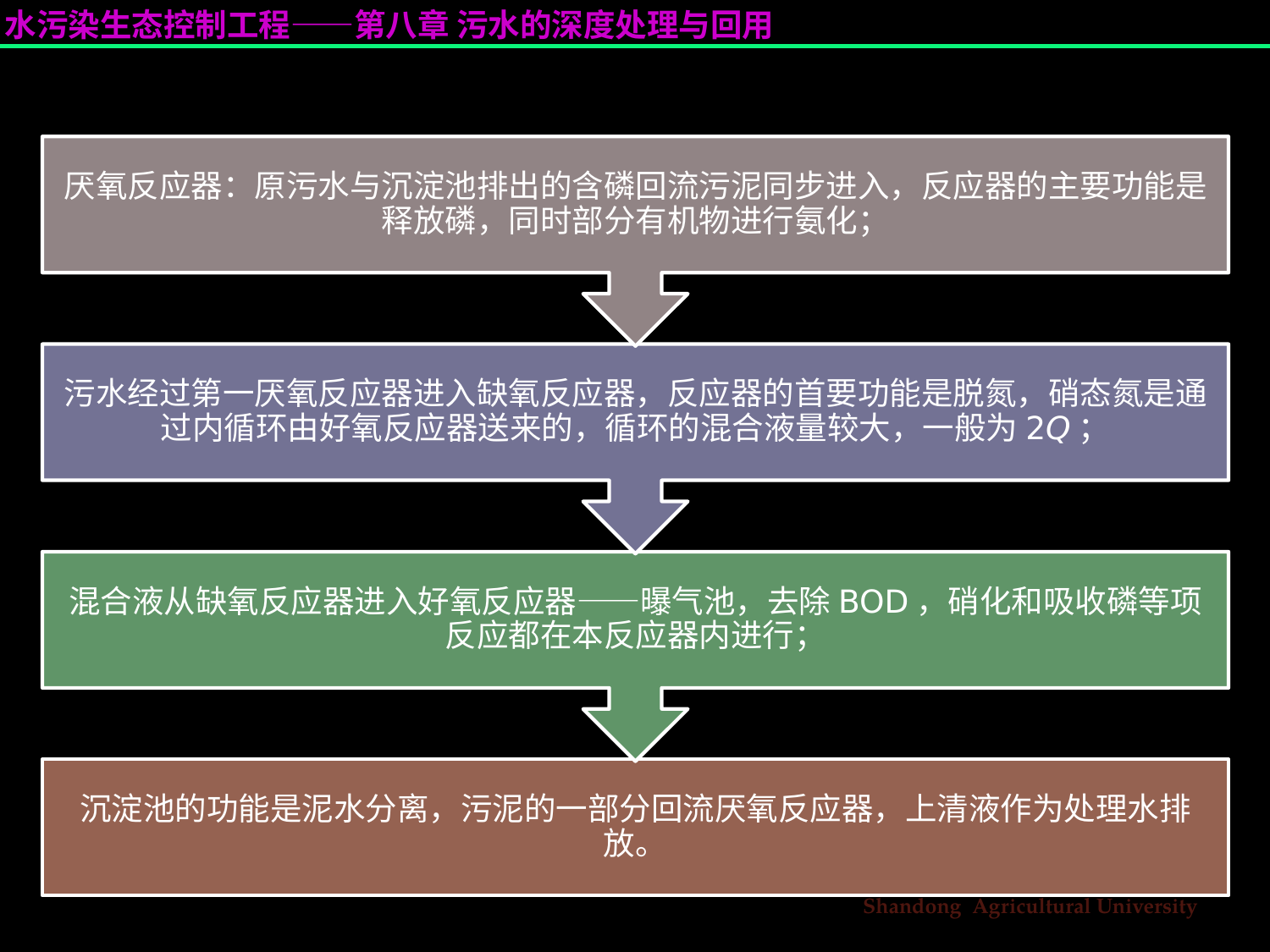

沉淀池的功能是泥水分离，污泥的一部分回流厌氧反应器，上清液作为处理水排放。
混合液从缺氧反应器进入好氧反应器——曝气池，去除BOD，硝化和吸收磷等项反应都在本反应器内进行；
污水经过第一厌氧反应器进入缺氧反应器，反应器的首要功能是脱氮，硝态氮是通过内循环由好氧反应器送来的，循环的混合液量较大，一般为2Q；
厌氧反应器：原污水与沉淀池排出的含磷回流污泥同步进入，反应器的主要功能是释放磷，同时部分有机物进行氨化；